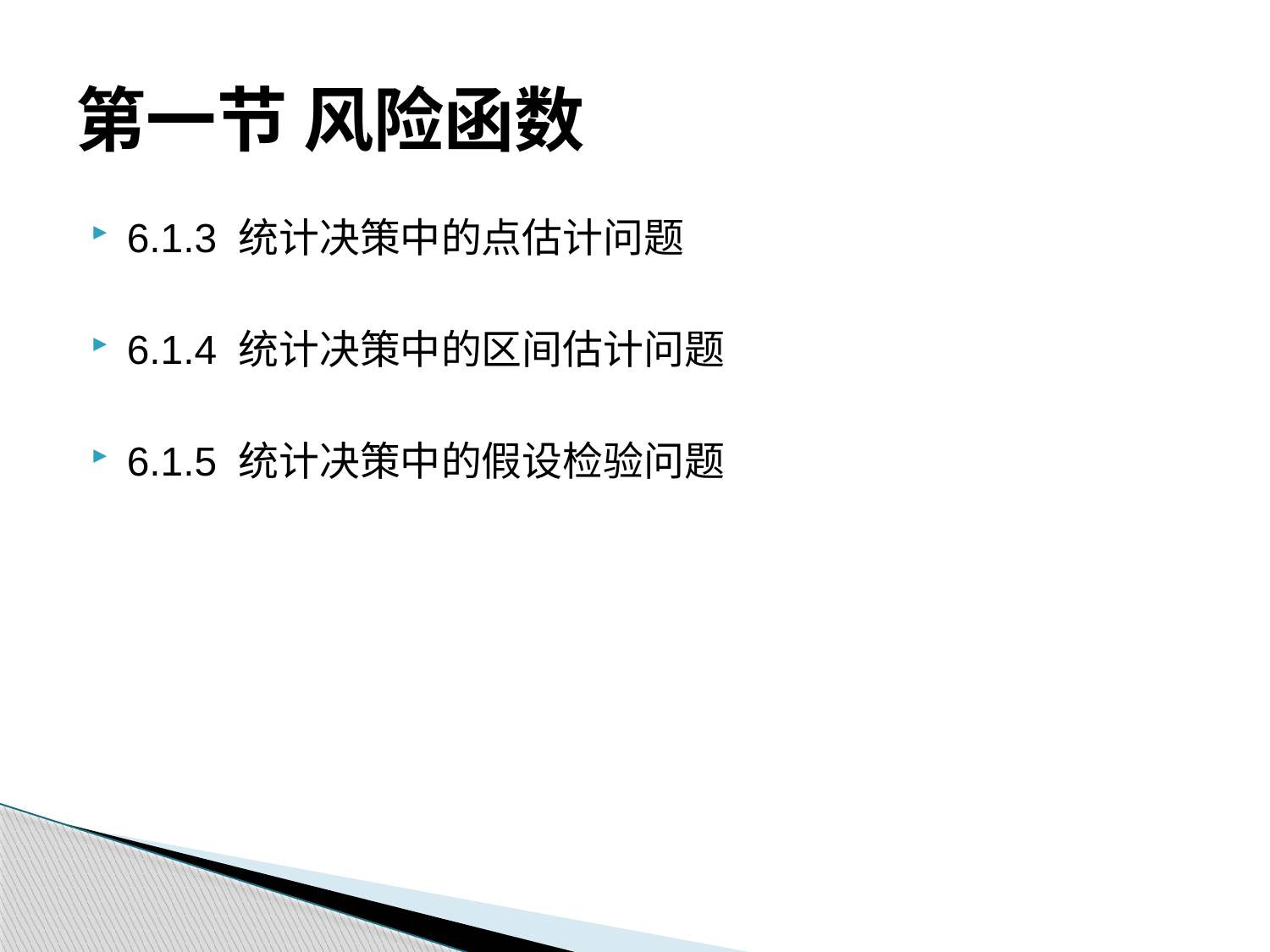

# 第一节 风险函数
6.1.3 统计决策中的点估计问题

6.1.4 统计决策中的区间估计问题

6.1.5 统计决策中的假设检验问题